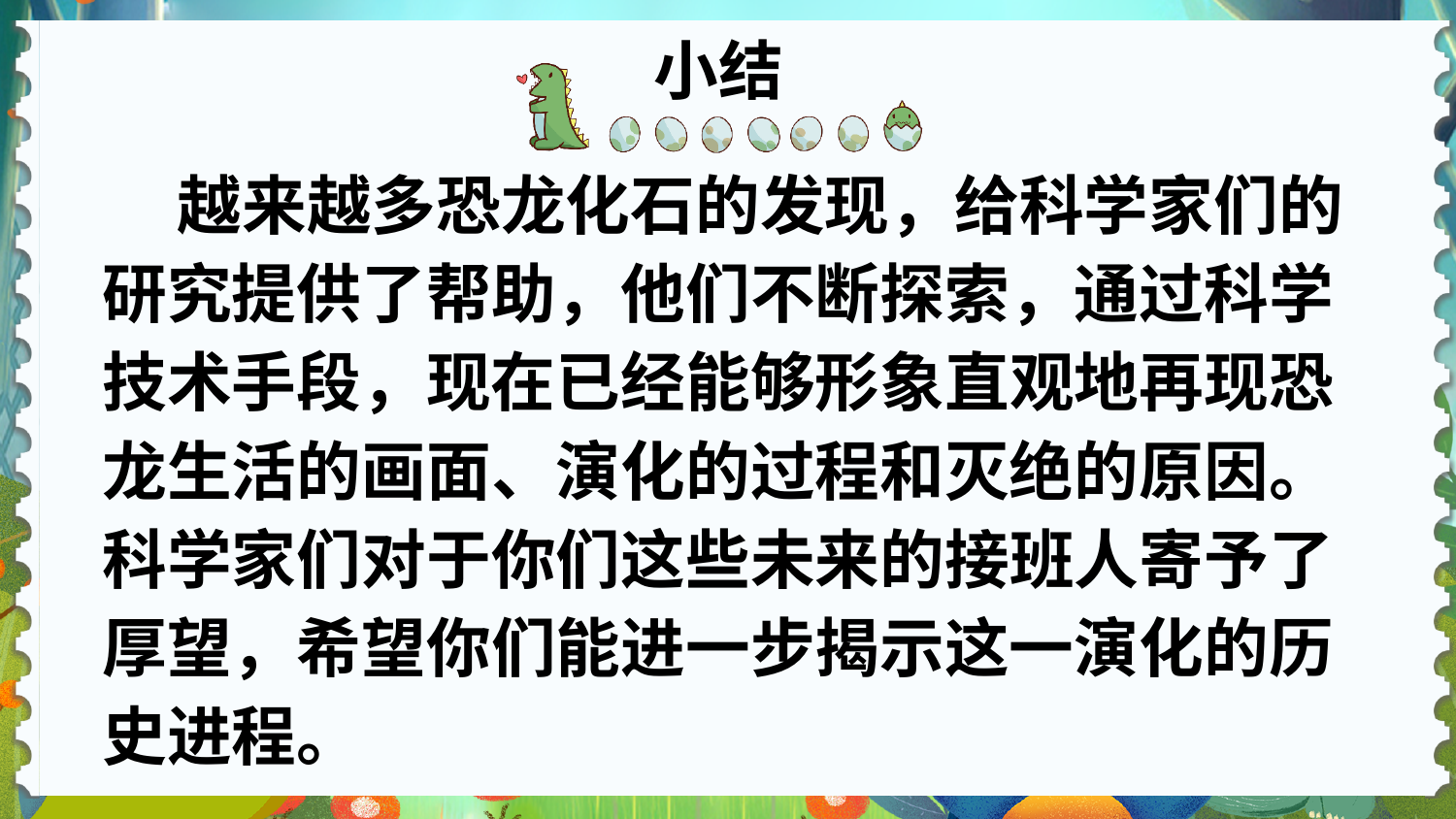

小结
    越来越多恐龙化石的发现，给科学家们的研究提供了帮助，他们不断探索，通过科学技术手段，现在已经能够形象直观地再现恐龙生活的画面、演化的过程和灭绝的原因。科学家们对于你们这些未来的接班人寄予了厚望，希望你们能进一步揭示这一演化的历史进程。